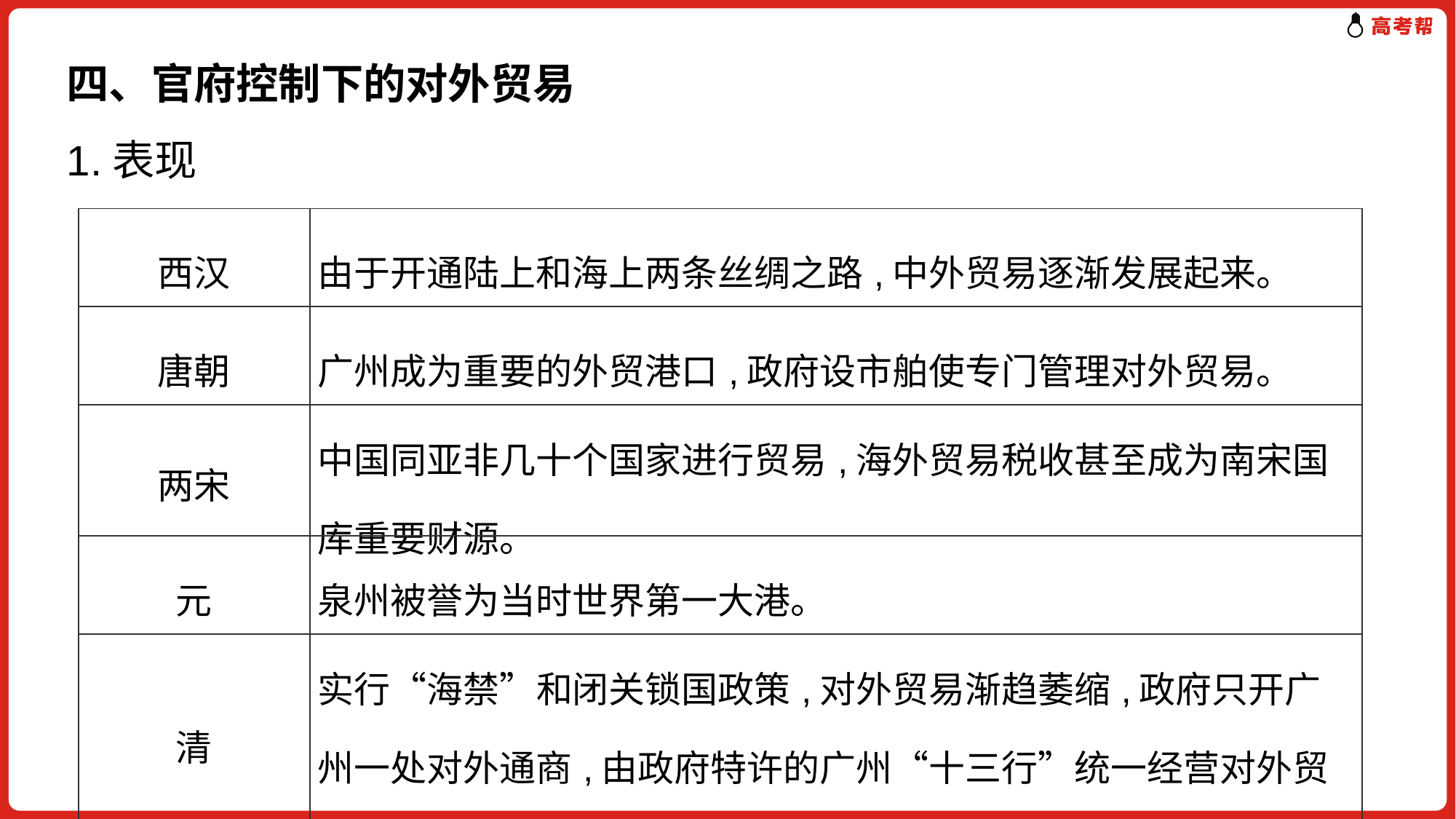

四、官府控制下的对外贸易
1.表现
| 西汉 | 由于开通陆上和海上两条丝绸之路,中外贸易逐渐发展起来。 |
| --- | --- |
| 唐朝 | 广州成为重要的外贸港口,政府设市舶使专门管理对外贸易。 |
| 两宋 | 中国同亚非几十个国家进行贸易,海外贸易税收甚至成为南宋国库重要财源。 |
| 元 | 泉州被誉为当时世界第一大港。 |
| 清 | 实行“海禁”和闭关锁国政策,对外贸易渐趋萎缩,政府只开广州一处对外通商,由政府特许的广州“十三行”统一经营对外贸易。 |